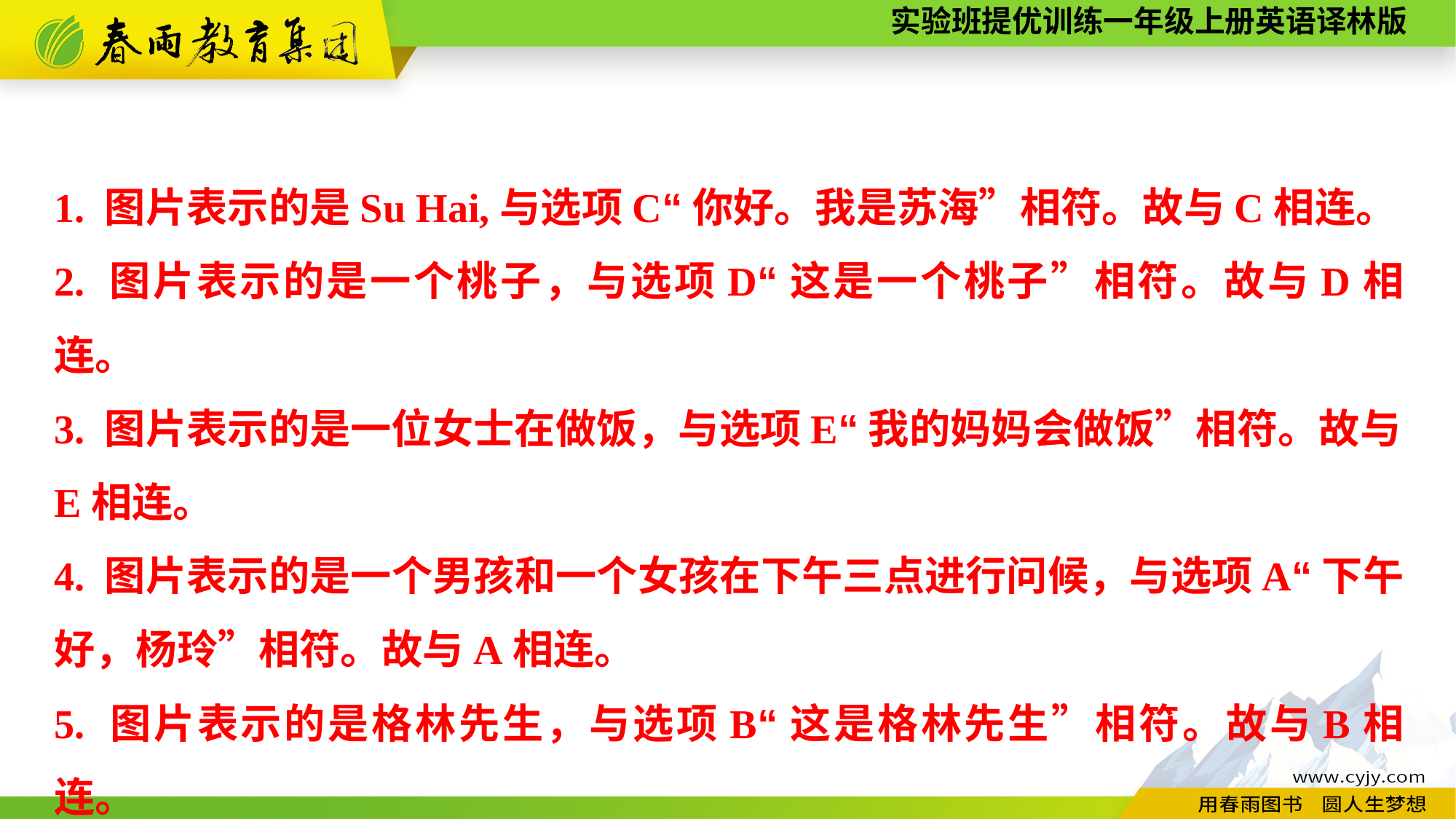

1. 图片表示的是Su Hai,与选项C“你好。我是苏海”相符。故与C相连。
2. 图片表示的是一个桃子，与选项D“这是一个桃子”相符。故与D相连。
3. 图片表示的是一位女士在做饭，与选项E“我的妈妈会做饭”相符。故与E相连。
4. 图片表示的是一个男孩和一个女孩在下午三点进行问候，与选项A“下午好，杨玲”相符。故与A相连。
5. 图片表示的是格林先生，与选项B“这是格林先生”相符。故与B相连。